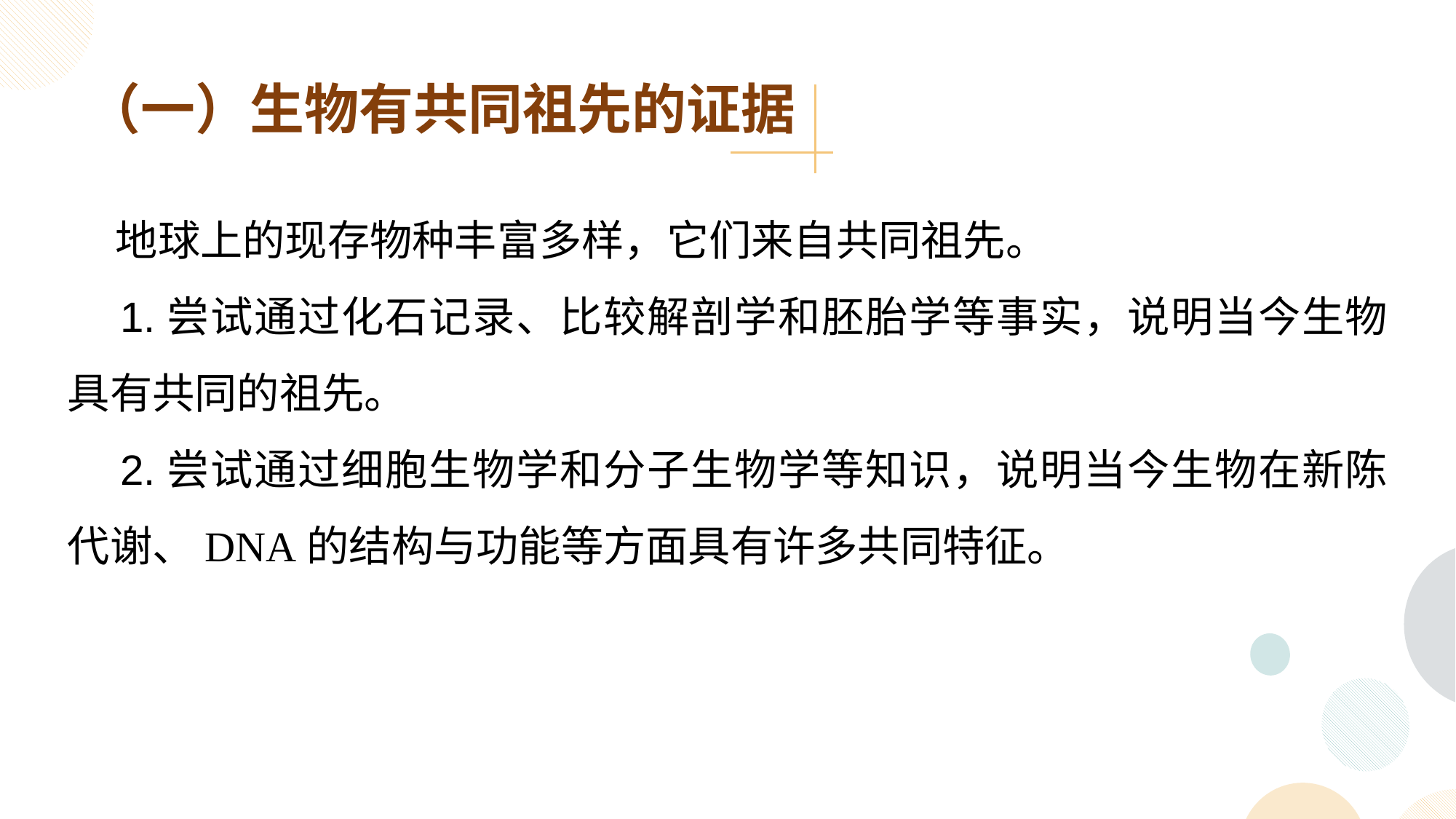

（一）生物有共同祖先的证据
    地球上的现存物种丰富多样，它们来自共同祖先。
    1.尝试通过化石记录、比较解剖学和胚胎学等事实，说明当今生物具有共同的祖先。
    2.尝试通过细胞生物学和分子生物学等知识，说明当今生物在新陈代谢、DNA的结构与功能等方面具有许多共同特征。